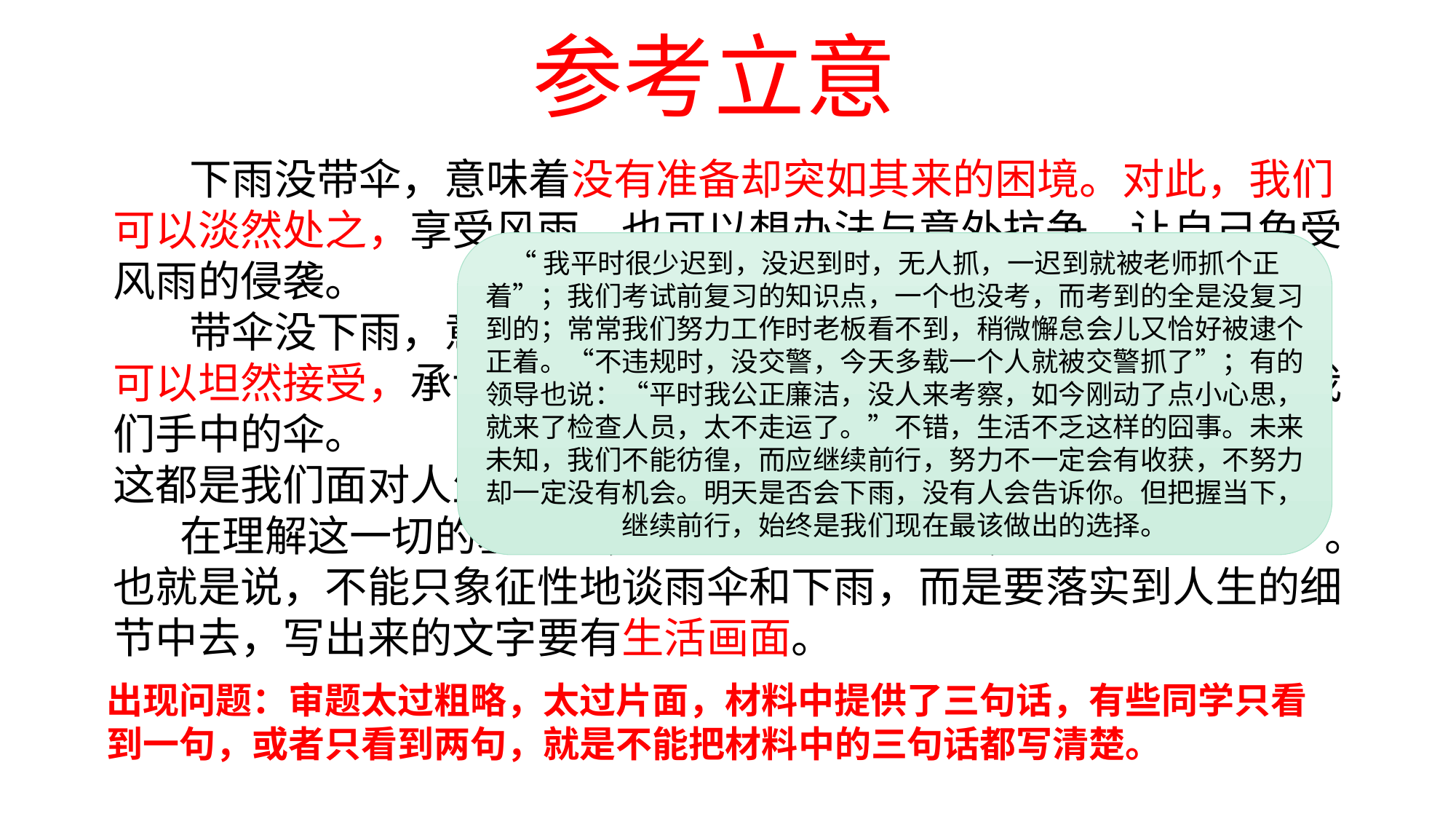

参考立意
       下雨没带伞，意味着没有准备却突如其来的困境。对此，我们可以淡然处之，享受风雨，也可以想办法与意外抗争，让自己免受风雨的侵袭。
       带伞没下雨，意味着努力之后却徒劳无功的结局。对此，我们可以坦然接受，承认失败，也可以继续养精蓄锐，不因此就丢弃我们手中的伞。
这都是我们面对人生种种无奈的比较好的态度。
      在理解这一切的基础上，莫忘记还有一句话，“这就像人生”。也就是说，不能只象征性地谈雨伞和下雨，而是要落实到人生的细节中去，写出来的文字要有生活画面。
“我平时很少迟到，没迟到时，无人抓，一迟到就被老师抓个正着”；我们考试前复习的知识点，一个也没考，而考到的全是没复习到的；常常我们努力工作时老板看不到，稍微懈怠会儿又恰好被逮个正着。“不违规时，没交警，今天多载一个人就被交警抓了”；有的领导也说：“平时我公正廉洁，没人来考察，如今刚动了点小心思，就来了检查人员，太不走运了。”不错，生活不乏这样的囧事。未来未知，我们不能彷徨，而应继续前行，努力不一定会有收获，不努力却一定没有机会。明天是否会下雨，没有人会告诉你。但把握当下，继续前行，始终是我们现在最该做出的选择。
出现问题：审题太过粗略，太过片面，材料中提供了三句话，有些同学只看到一句，或者只看到两句，就是不能把材料中的三句话都写清楚。